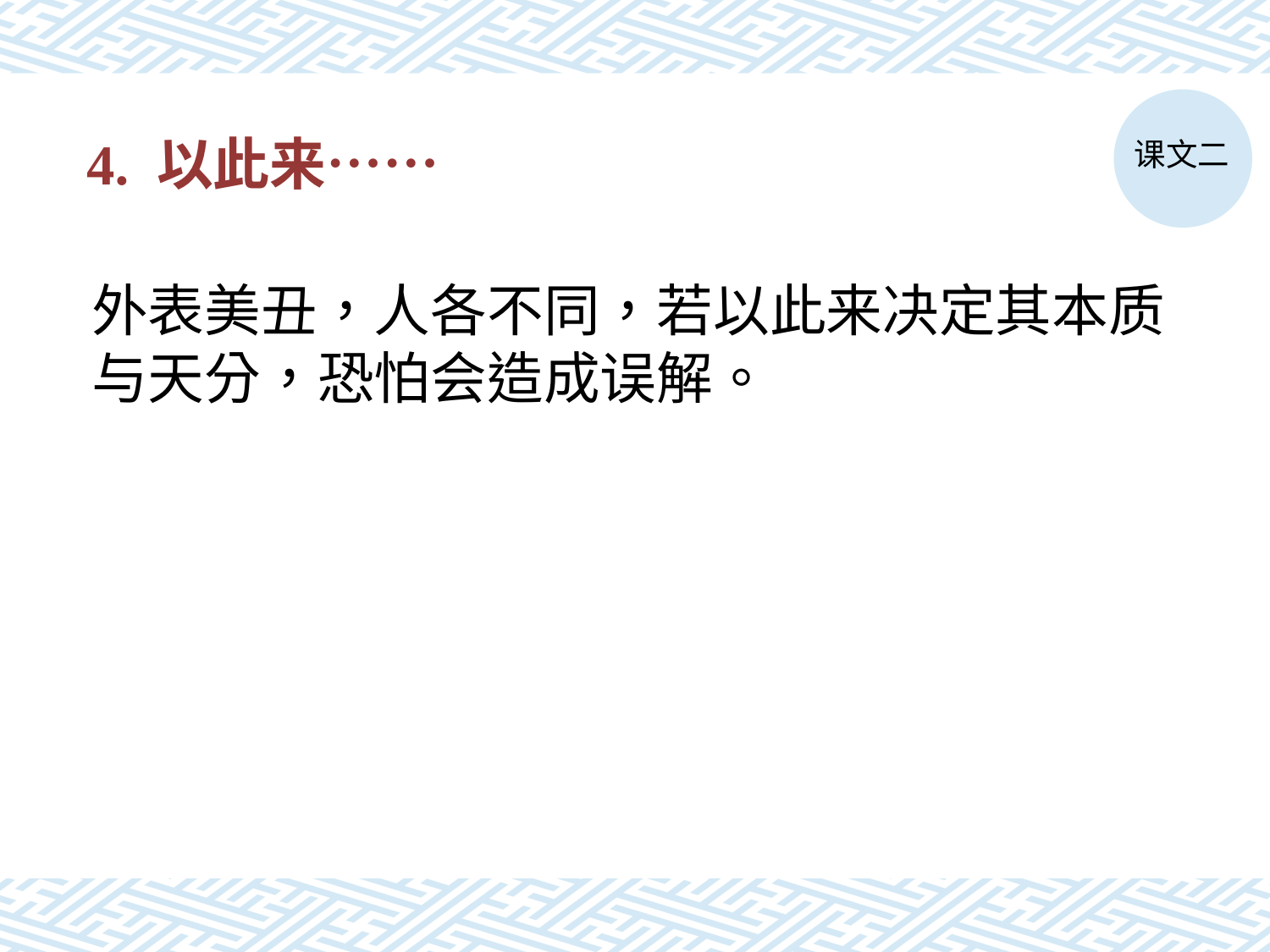

课文二
# 4. 以此来……
外表美丑，人各不同，若以此来决定其本质与天分，恐怕会造成误解。